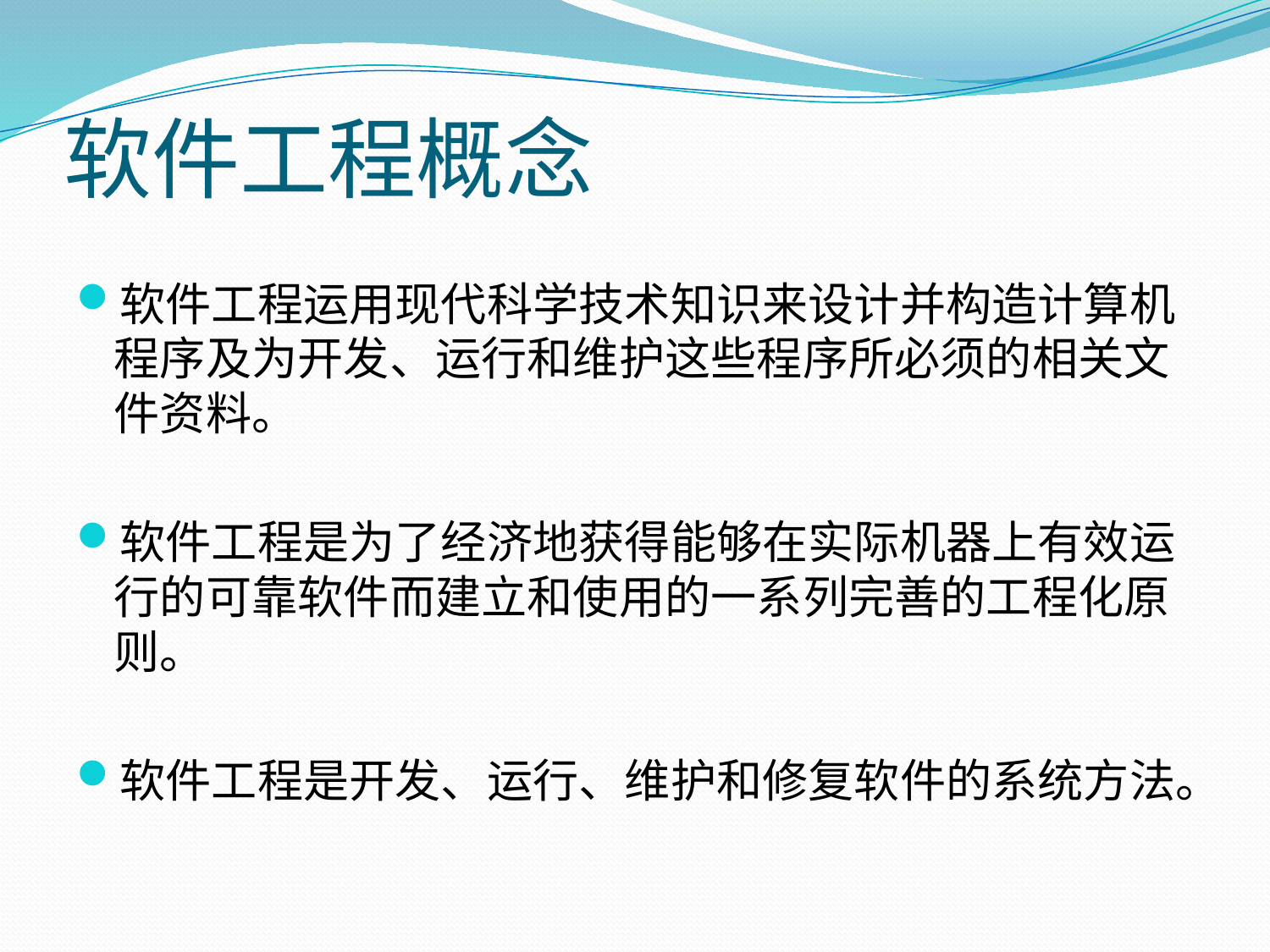

# 软件工程概念
软件工程运用现代科学技术知识来设计并构造计算机程序及为开发、运行和维护这些程序所必须的相关文件资料。

软件工程是为了经济地获得能够在实际机器上有效运行的可靠软件而建立和使用的一系列完善的工程化原则。

软件工程是开发、运行、维护和修复软件的系统方法。